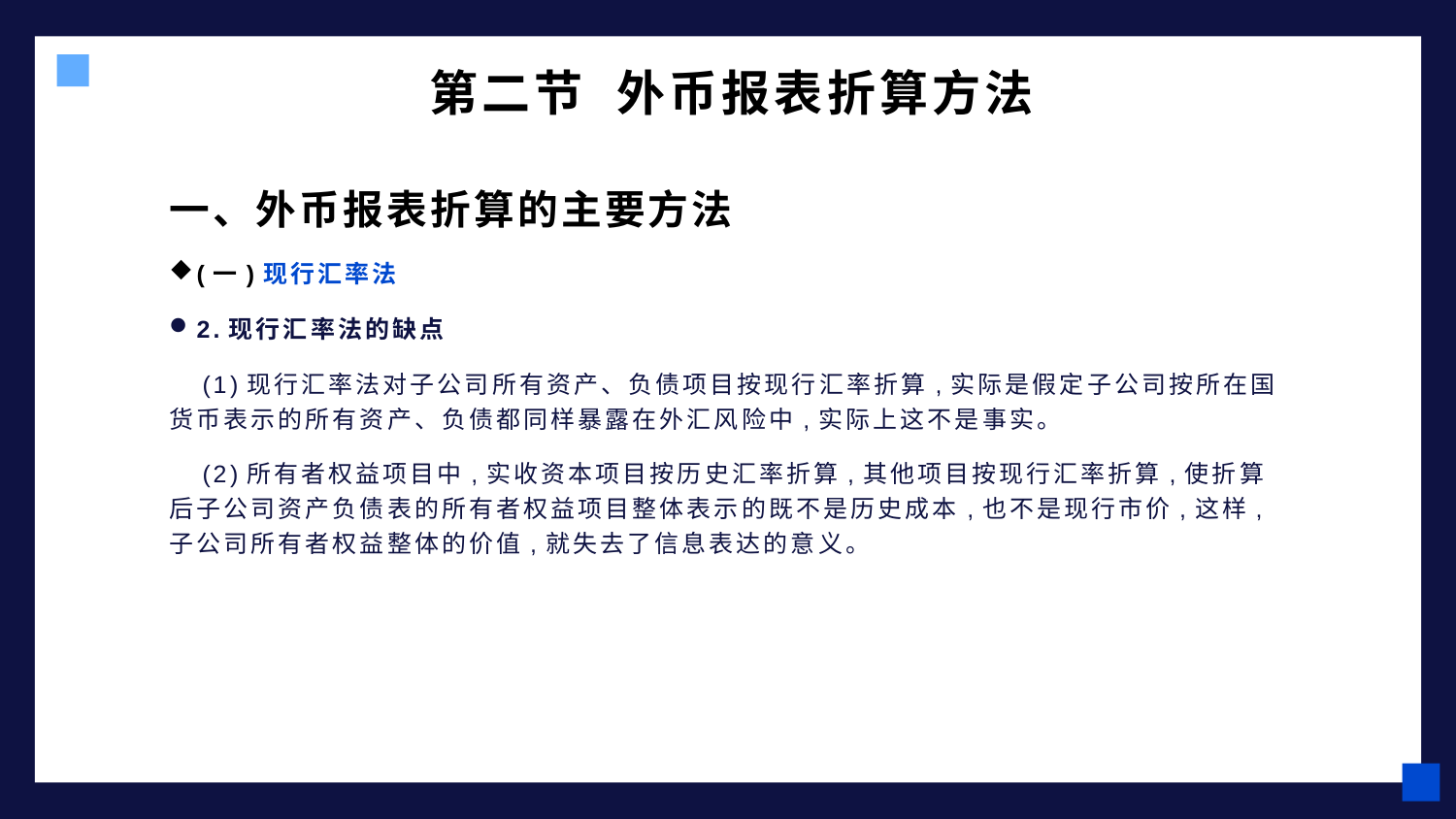

# 第二节  外币报表折算方法
一、外币报表折算的主要方法
(一)现行汇率法
2.现行汇率法的缺点
　(1)现行汇率法对子公司所有资产、负债项目按现行汇率折算,实际是假定子公司按所在国货币表示的所有资产、负债都同样暴露在外汇风险中,实际上这不是事实。
　(2)所有者权益项目中,实收资本项目按历史汇率折算,其他项目按现行汇率折算,使折算后子公司资产负债表的所有者权益项目整体表示的既不是历史成本,也不是现行市价,这样,子公司所有者权益整体的价值,就失去了信息表达的意义。